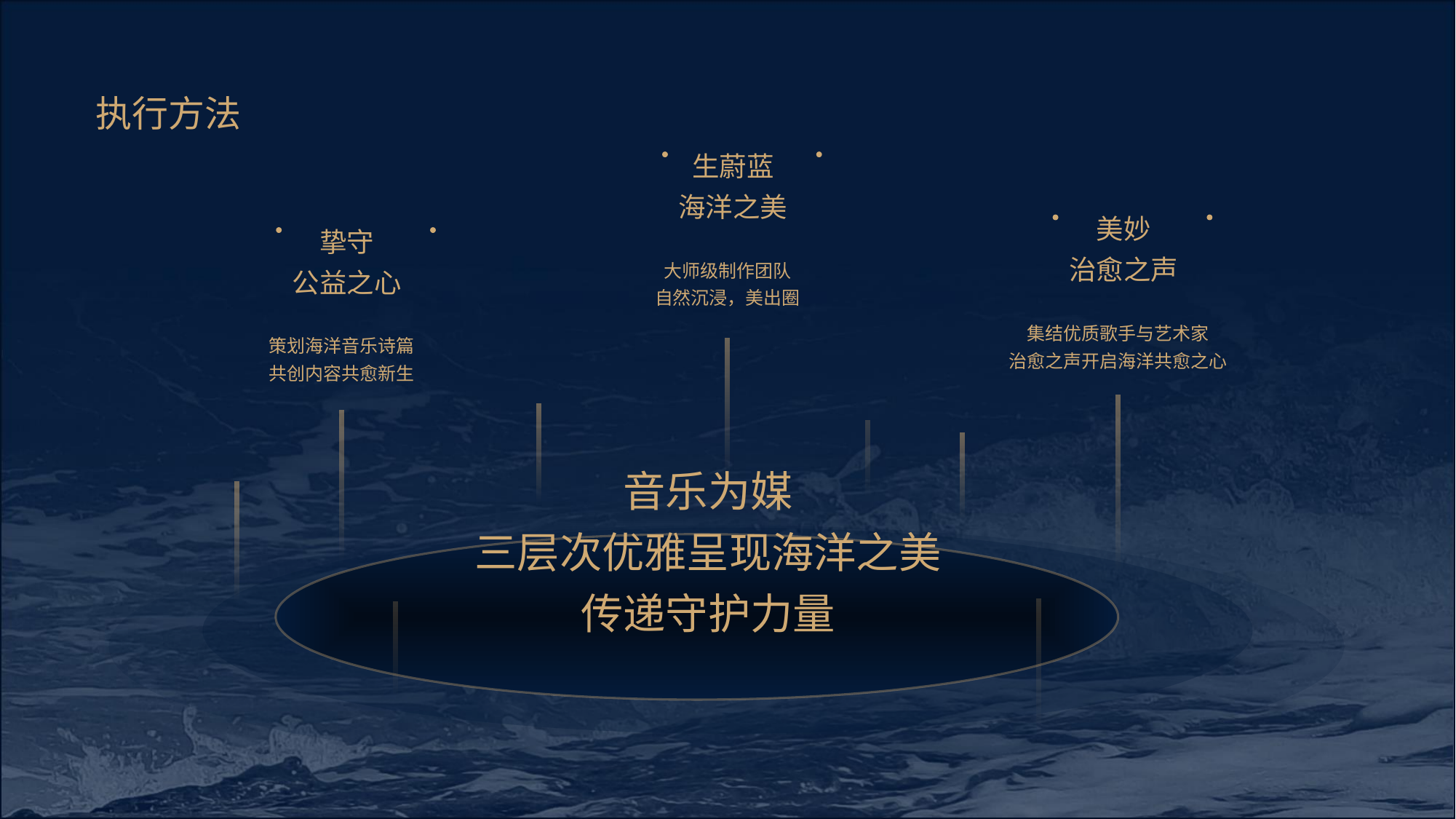

执行方法
生蔚蓝
海洋之美

大师级制作团队
自然沉浸，美出圈
美妙
治愈之声

集结优质歌手与艺术家
治愈之声开启海洋共愈之心
挚守
公益之心

策划海洋音乐诗篇
共创内容共愈新生

音乐为媒
三层次优雅呈现海洋之美
传递守护力量